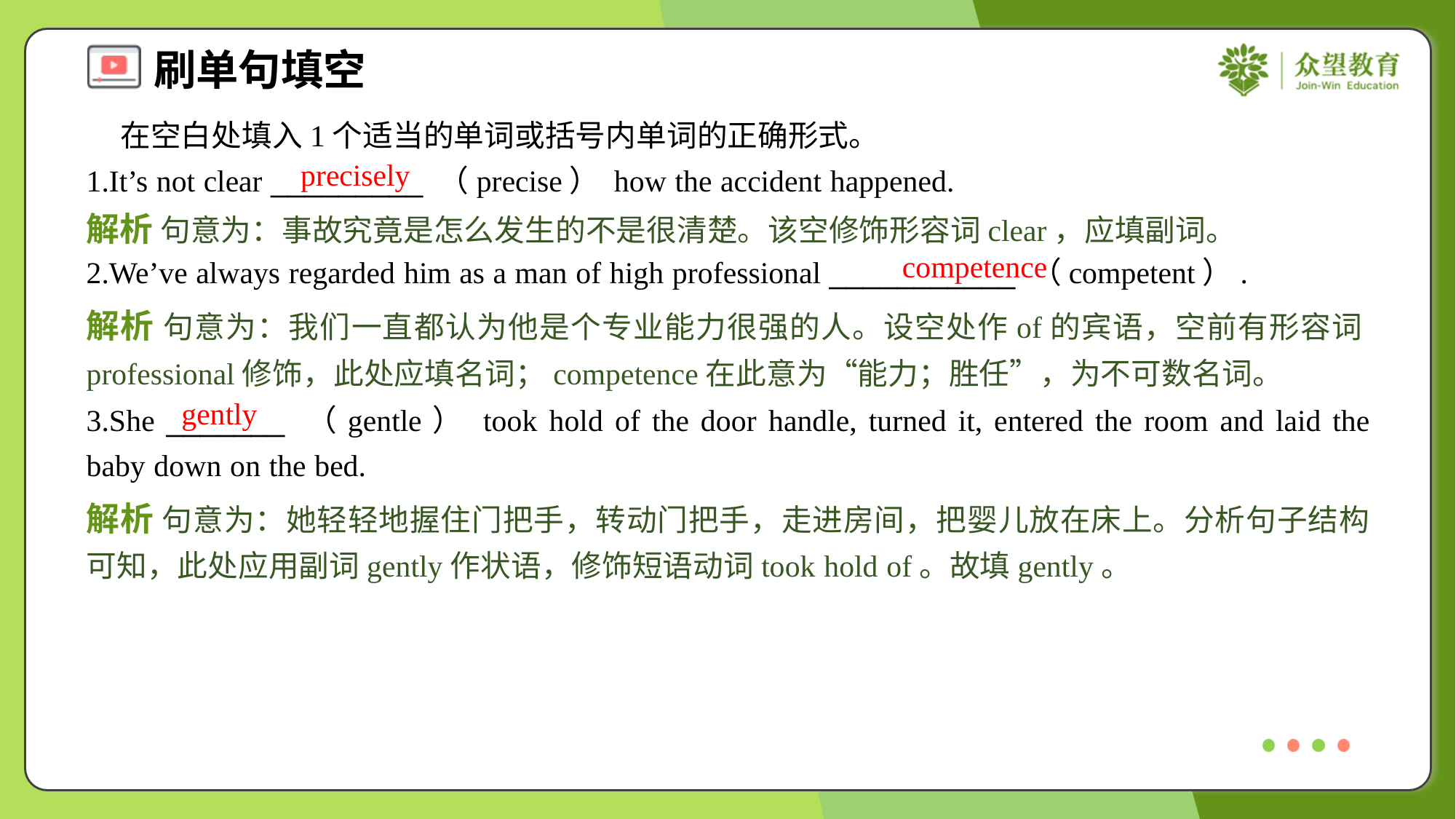

在空白处填入1个适当的单词或括号内单词的正确形式。
1.It’s not clear _________ （precise） how the accident happened.
precisely
解析 句意为：事故究竟是怎么发生的不是很清楚。该空修饰形容词clear，应填副词。
competence
2.We’ve always regarded him as a man of high professional ___________ （competent）.
解析 句意为：我们一直都认为他是个专业能力很强的人。设空处作of的宾语，空前有形容词professional修饰，此处应填名词；competence在此意为“能力；胜任”，为不可数名词。
gently
3.She _______ （gentle） took hold of the door handle, turned it, entered the room and laid the baby down on the bed.
解析 句意为：她轻轻地握住门把手，转动门把手，走进房间，把婴儿放在床上。分析句子结构可知，此处应用副词gently作状语，修饰短语动词took hold of。故填gently。